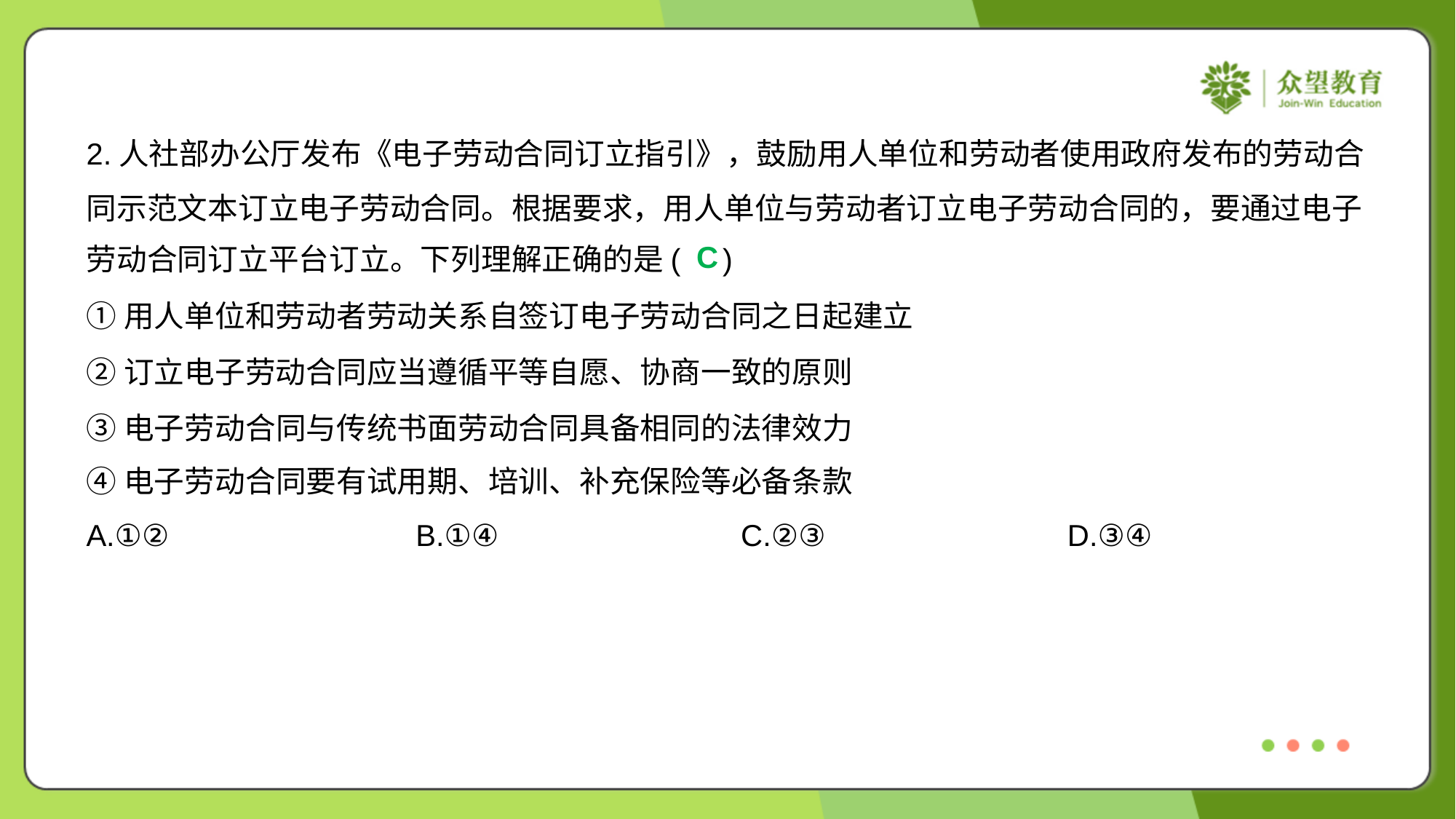

2.人社部办公厅发布《电子劳动合同订立指引》，鼓励用人单位和劳动者使用政府发布的劳动合
同示范文本订立电子劳动合同。根据要求，用人单位与劳动者订立电子劳动合同的，要通过电子
劳动合同订立平台订立。下列理解正确的是(     )
C
①用人单位和劳动者劳动关系自签订电子劳动合同之日起建立
②订立电子劳动合同应当遵循平等自愿、协商一致的原则
③电子劳动合同与传统书面劳动合同具备相同的法律效力
④电子劳动合同要有试用期、培训、补充保险等必备条款
A.①②	B.①④	C.②③	D.③④